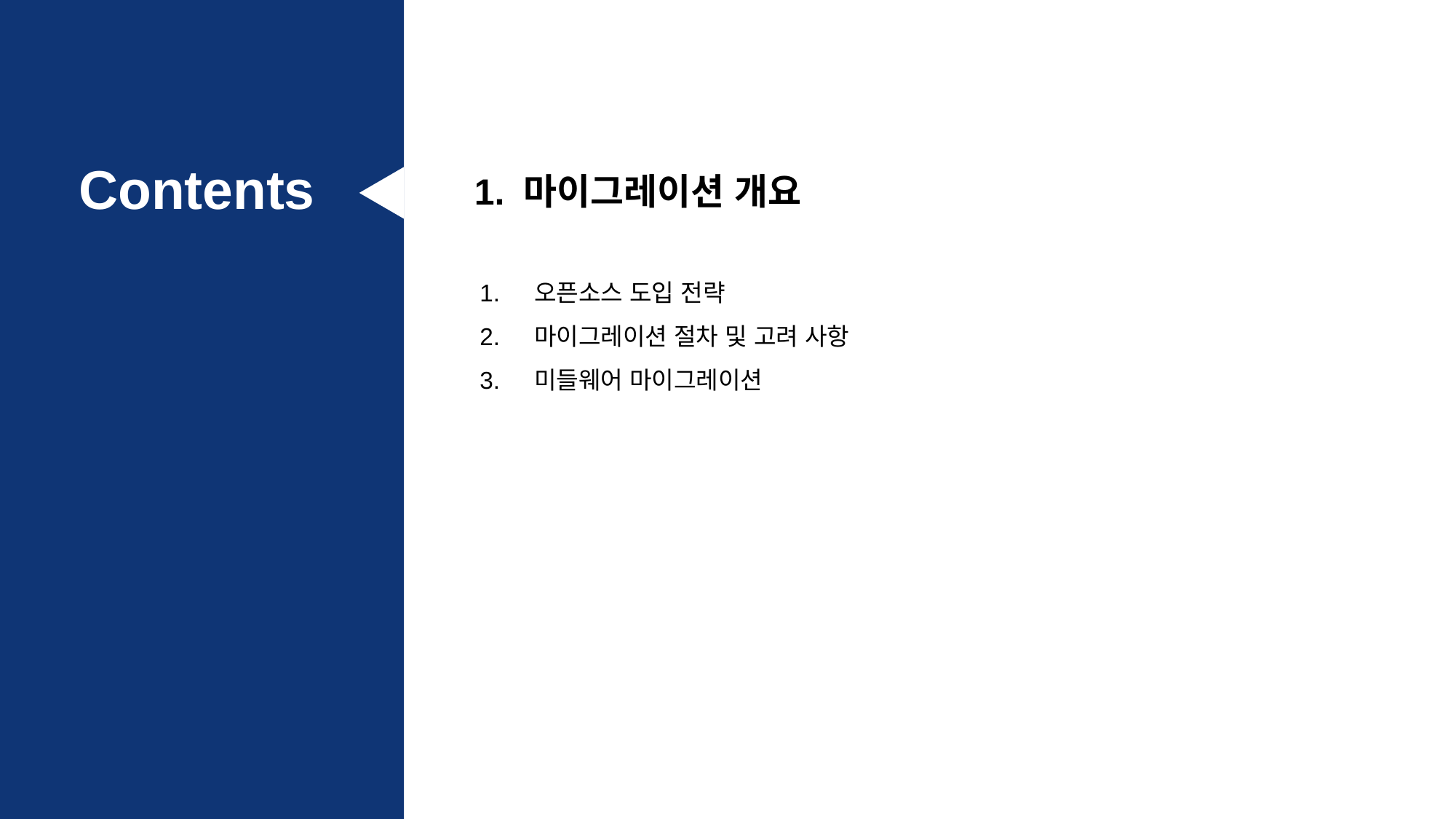

1. 마이그레이션 개요
오픈소스 도입 전략
마이그레이션 절차 및 고려 사항
미들웨어 마이그레이션